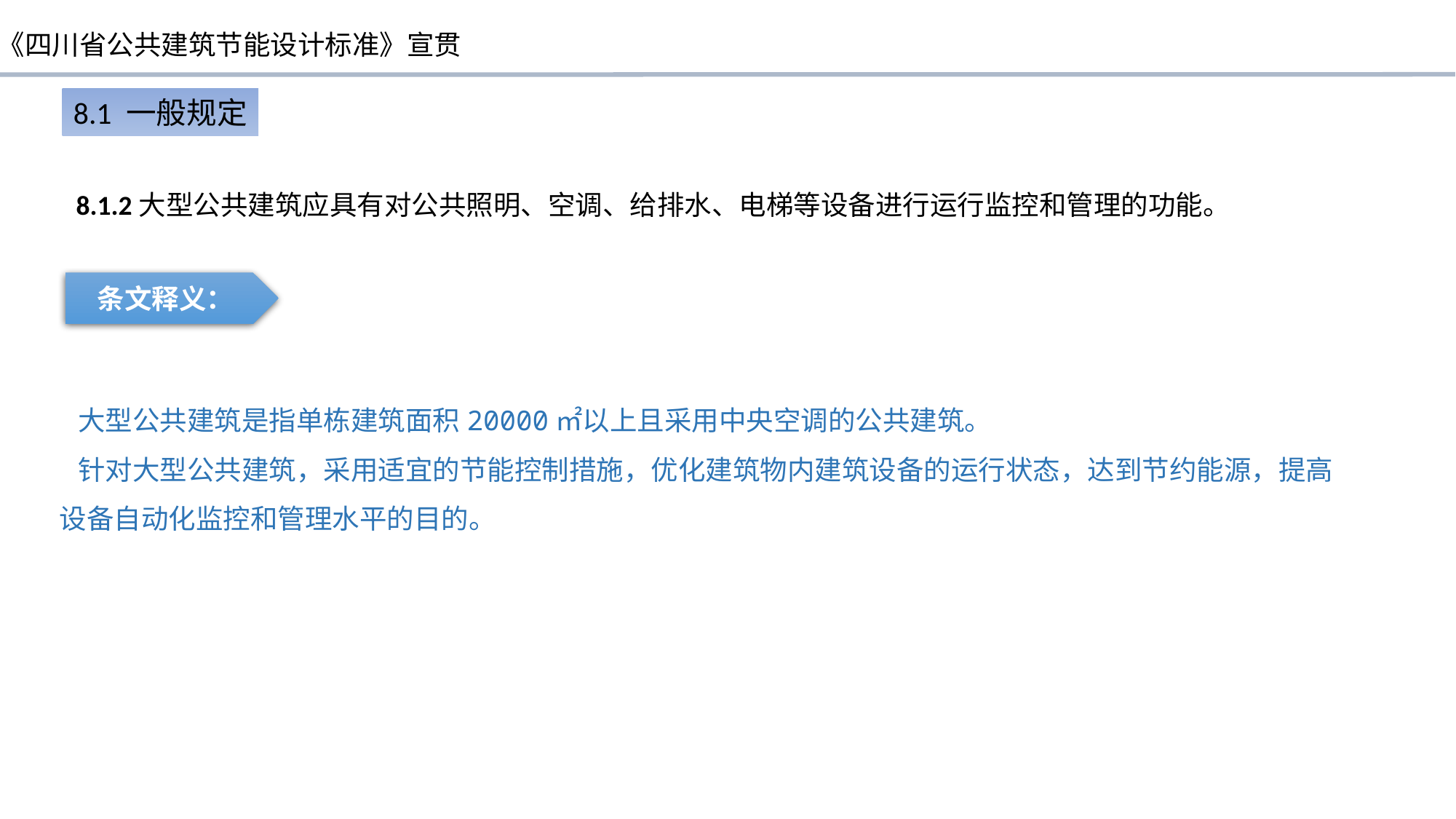

8.1 一般规定
8.1.2大型公共建筑应具有对公共照明、空调、给排水、电梯等设备进行运行监控和管理的功能。
条文释义：
  大型公共建筑是指单栋建筑面积20000㎡以上且采用中央空调的公共建筑。
  针对大型公共建筑，采用适宜的节能控制措施，优化建筑物内建筑设备的运行状态，达到节约能源，提高设备自动化监控和管理水平的目的。